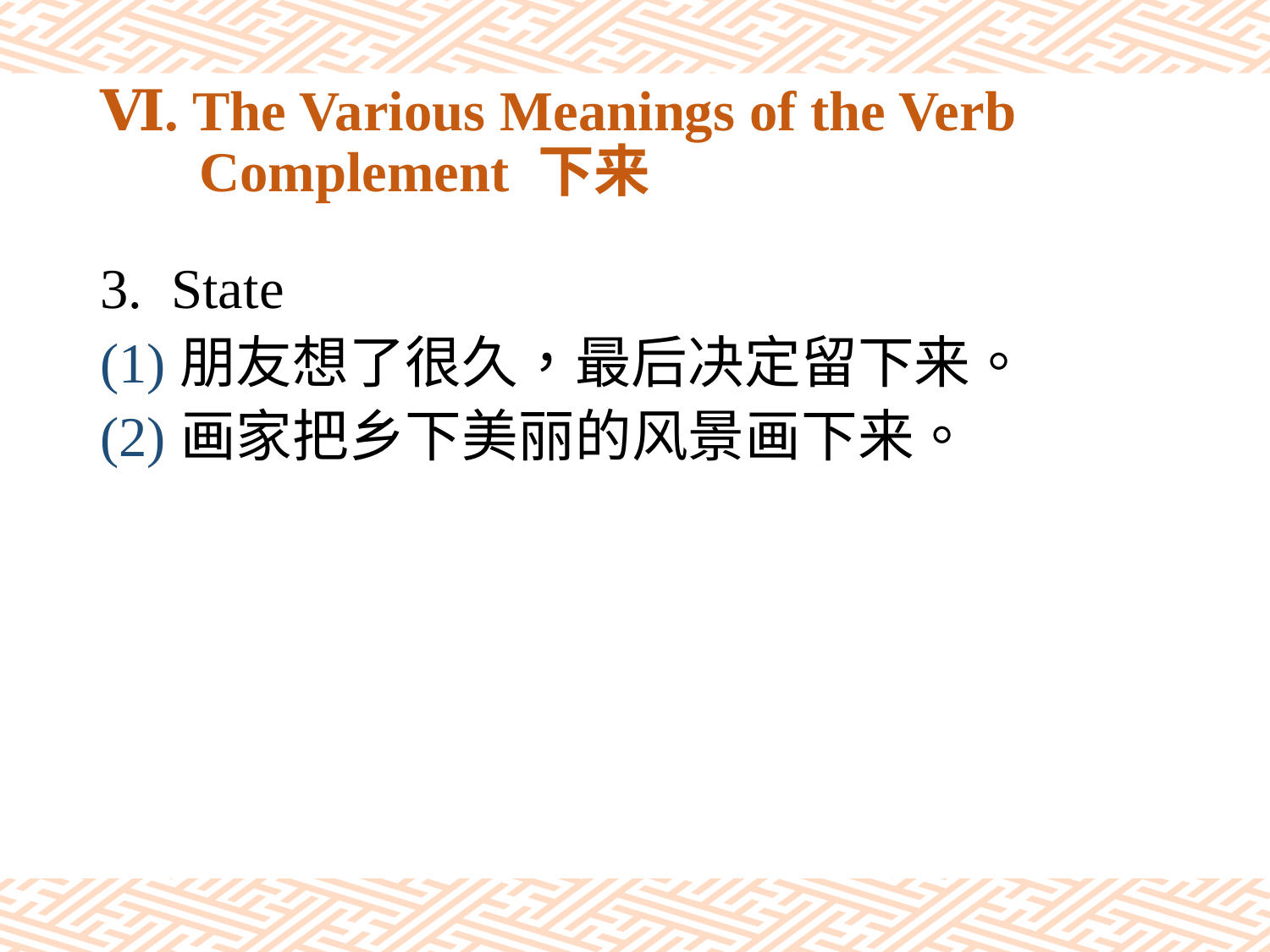

# Ⅵ. The Various Meanings of the Verb Complement 下来
State
(1)朋友想了很久，最后决定留下来。
(2)画家把乡下美丽的风景画下来。